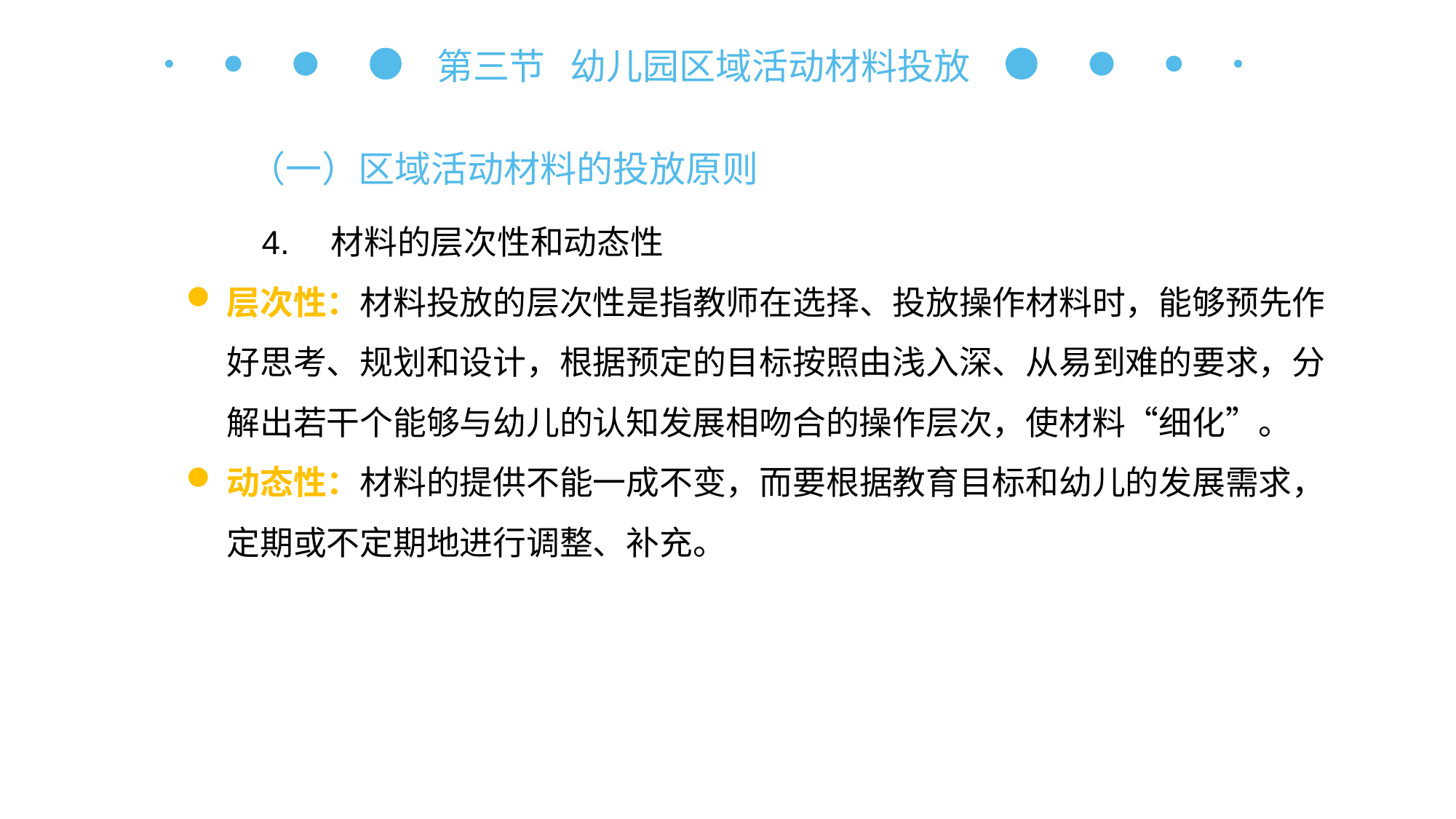

第三节   幼儿园区域活动材料投放

（一）区域活动材料的投放原则
4.　材料的层次性和动态性
层次性：材料投放的层次性是指教师在选择、投放操作材料时，能够预先作好思考、规划和设计，根据预定的目标按照由浅入深、从易到难的要求，分解出若干个能够与幼儿的认知发展相吻合的操作层次，使材料“细化”。
动态性：材料的提供不能一成不变，而要根据教育目标和幼儿的发展需求，定期或不定期地进行调整、补充。